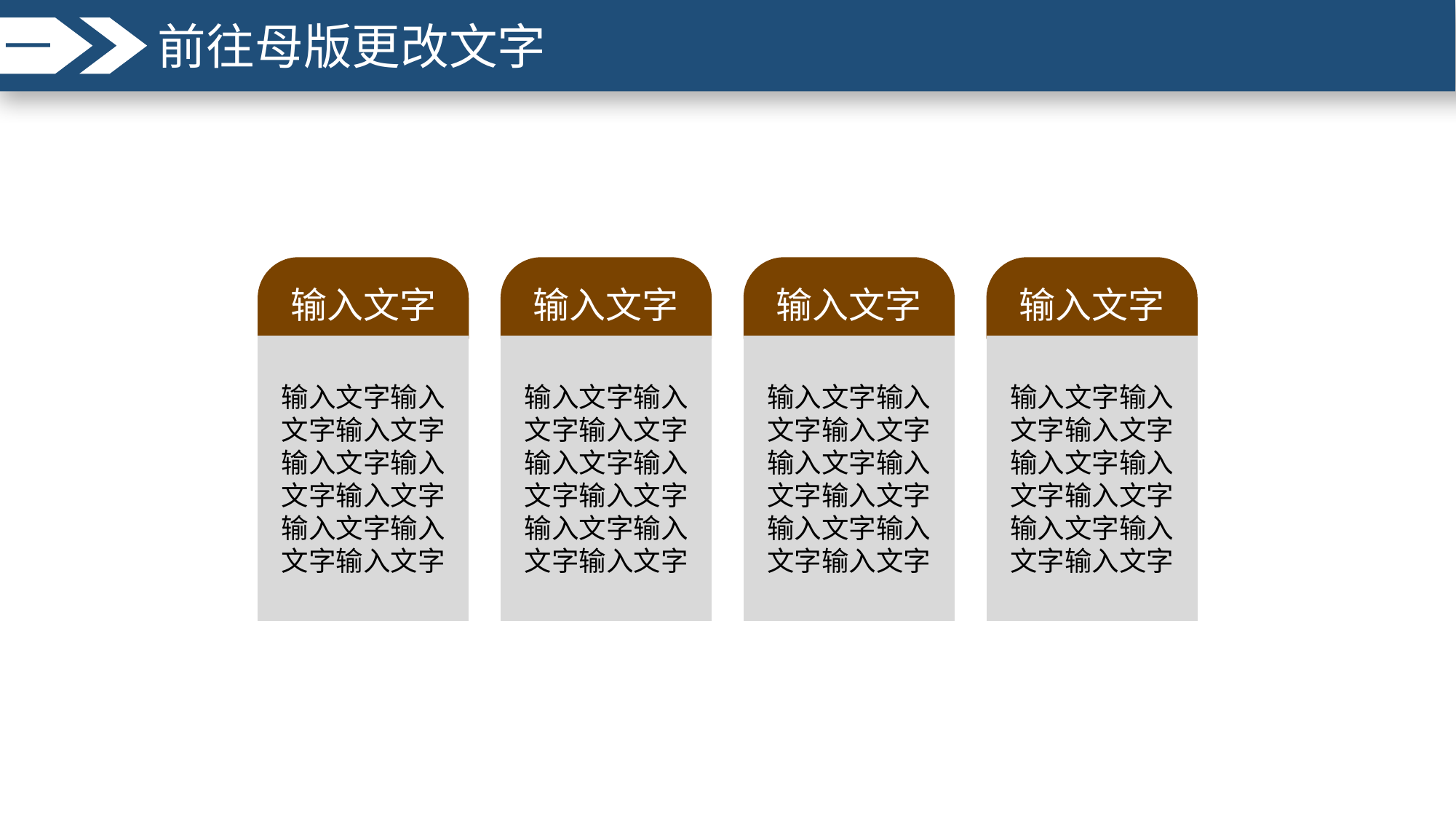

输入文字
输入文字输入文字输入文字
输入文字输入文字输入文字
输入文字输入文字输入文字
输入文字
输入文字输入文字输入文字
输入文字输入文字输入文字
输入文字输入文字输入文字
输入文字
输入文字输入文字输入文字
输入文字输入文字输入文字
输入文字输入文字输入文字
输入文字
输入文字输入文字输入文字
输入文字输入文字输入文字
输入文字输入文字输入文字